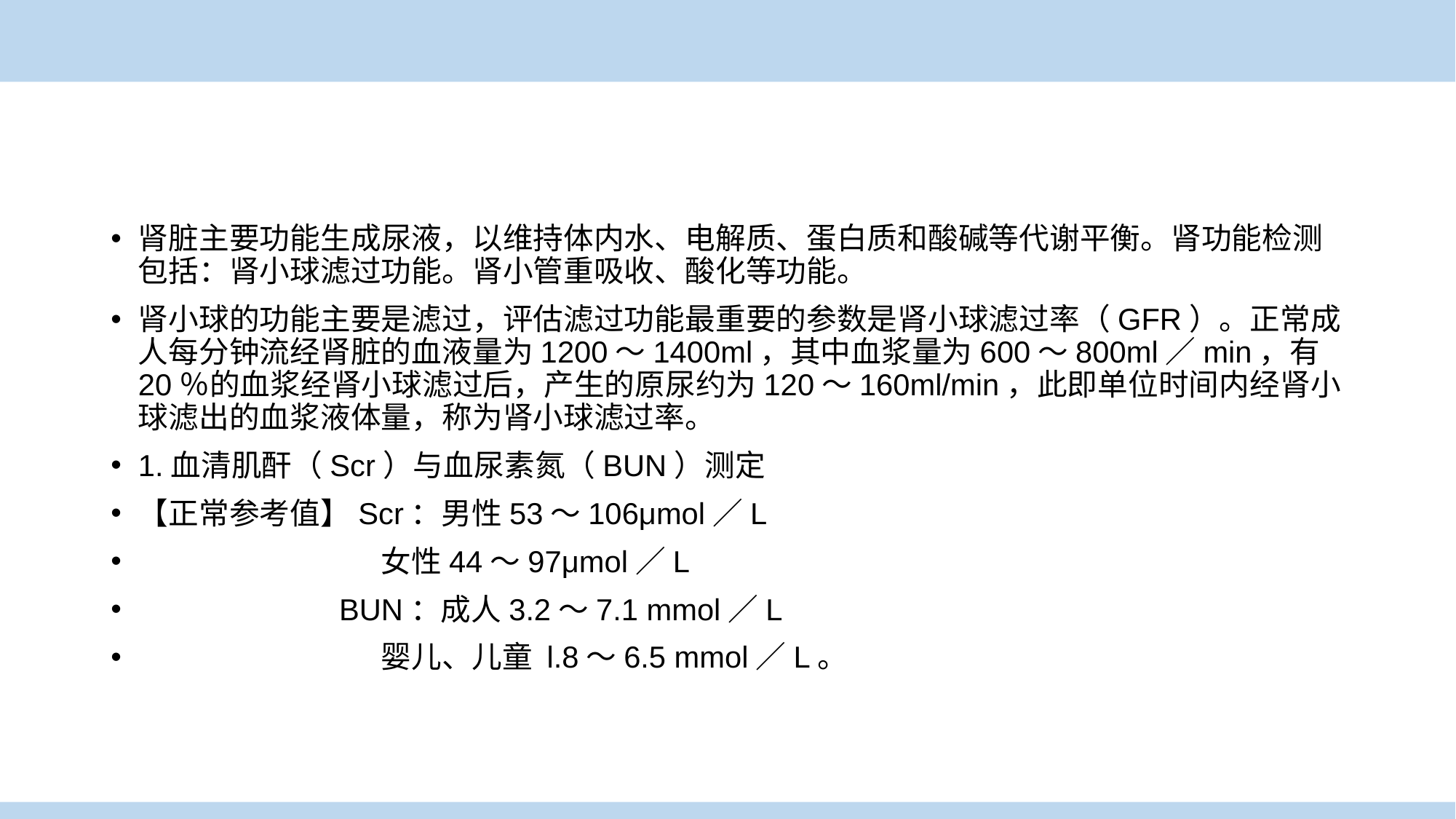

肾脏主要功能生成尿液，以维持体内水、电解质、蛋白质和酸碱等代谢平衡。肾功能检测包括：肾小球滤过功能。肾小管重吸收、酸化等功能。
肾小球的功能主要是滤过，评估滤过功能最重要的参数是肾小球滤过率（GFR）。正常成人每分钟流经肾脏的血液量为1200～1400ml，其中血浆量为600～800ml／min，有20％的血浆经肾小球滤过后，产生的原尿约为120～160ml/min，此即单位时间内经肾小球滤出的血浆液体量，称为肾小球滤过率。
1.血清肌酐（Scr）与血尿素氮（BUN）测定
【正常参考值】Scr：男性53～106μmol／L
                                   女性44～97μmol／L
                        BUN：成人3.2～7.1 mmol／L
                                   婴儿、儿童 l.8～6.5 mmol／L。